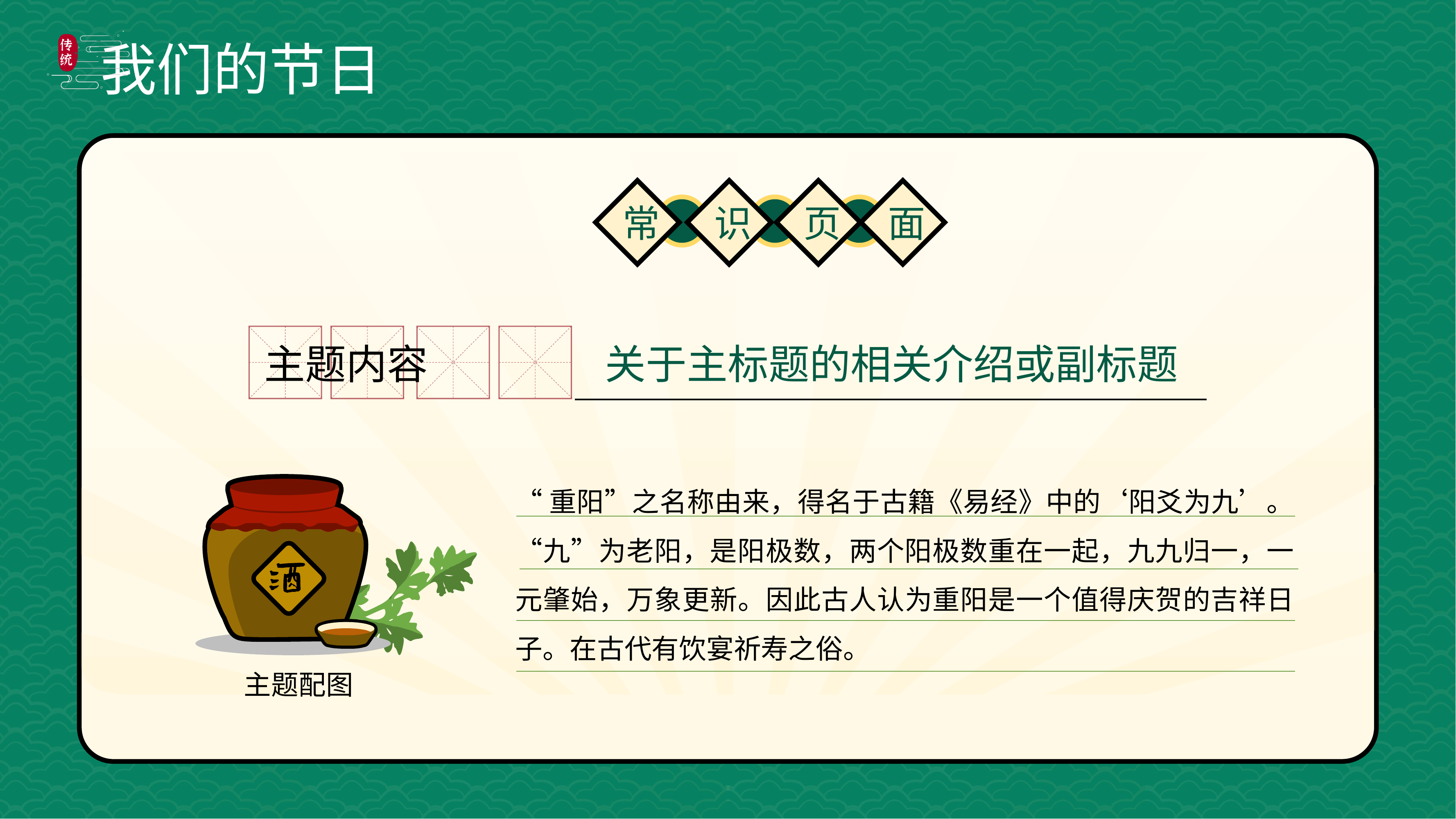

常
识
页
面

主题内容
关于主标题的相关介绍或副标题
“重阳”之名称由来，得名于古籍《易经》中的‘阳爻为九’。 “九”为老阳，是阳极数，两个阳极数重在一起，九九归一，一元肇始，万象更新。因此古人认为重阳是一个值得庆贺的吉祥日子。在古代有饮宴祈寿之俗。

主题配图